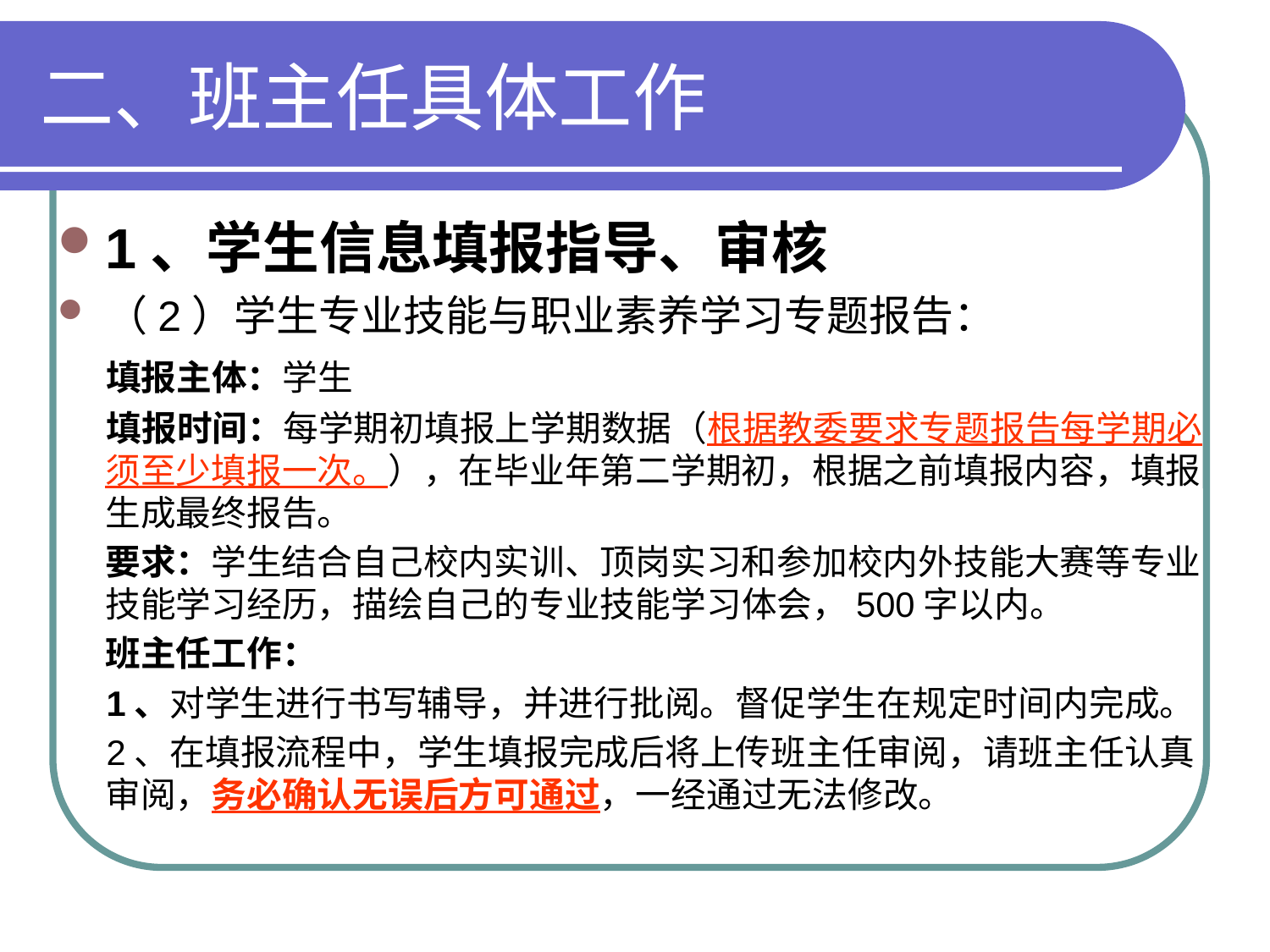

# 二、班主任具体工作
1、学生信息填报指导、审核
（2）学生专业技能与职业素养学习专题报告：
    填报主体：学生
     填报时间：每学期初填报上学期数据（根据教委要求专题报告每学期必须至少填报一次。），在毕业年第二学期初，根据之前填报内容，填报生成最终报告。
     要求：学生结合自己校内实训、顶岗实习和参加校内外技能大赛等专业技能学习经历，描绘自己的专业技能学习体会，500字以内。
     班主任工作：
     1、对学生进行书写辅导，并进行批阅。督促学生在规定时间内完成。
     2、在填报流程中，学生填报完成后将上传班主任审阅，请班主任认真审阅，务必确认无误后方可通过，一经通过无法修改。